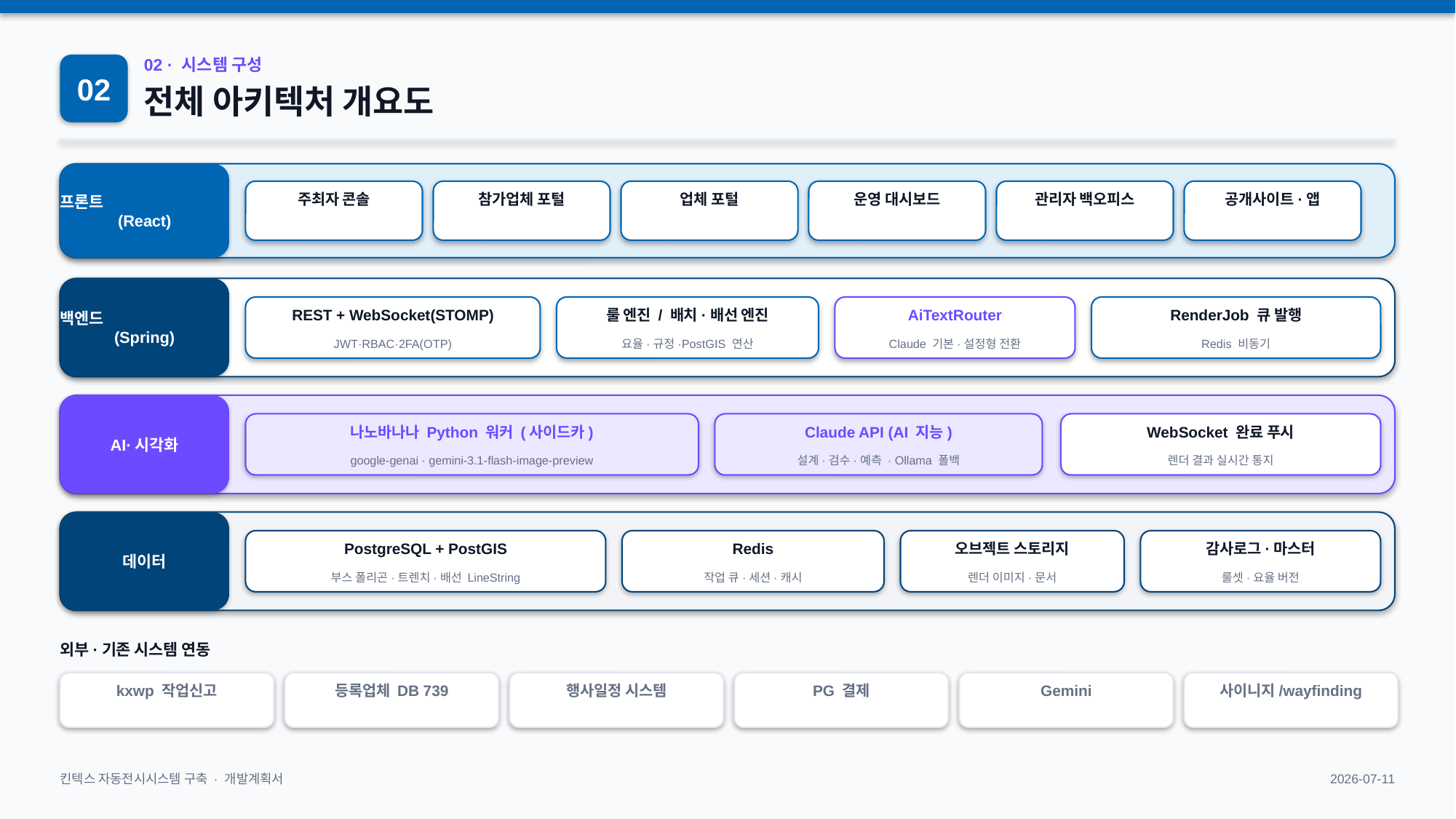

02
02 · 시스템 구성
전체 아키텍처 개요도

프론트
(React)

주최자 콘솔
참가업체 포털
업체 포털
운영 대시보드
관리자 백오피스
공개사이트·앱

백엔드
(Spring)

REST + WebSocket(STOMP)
룰 엔진 / 배치·배선 엔진
AiTextRouter
RenderJob 큐 발행
JWT·RBAC·2FA(OTP)
요율·규정·PostGIS 연산
Claude 기본·설정형 전환
Redis 비동기

AI·시각화

나노바나나 Python 워커 (사이드카)
Claude API (AI 지능)
WebSocket 완료 푸시
google-genai · gemini-3.1-flash-image-preview
설계·검수·예측 · Ollama 폴백
렌더 결과 실시간 통지

데이터

PostgreSQL + PostGIS
Redis
오브젝트 스토리지
감사로그·마스터
부스 폴리곤·트렌치·배선 LineString
작업 큐·세션·캐시
렌더 이미지·문서
룰셋·요율 버전
외부·기존 시스템 연동

kxwp 작업신고
등록업체 DB 739
행사일정 시스템
PG 결제
Gemini
사이니지/wayfinding
킨텍스 자동전시시스템 구축 · 개발계획서
2026-07-11